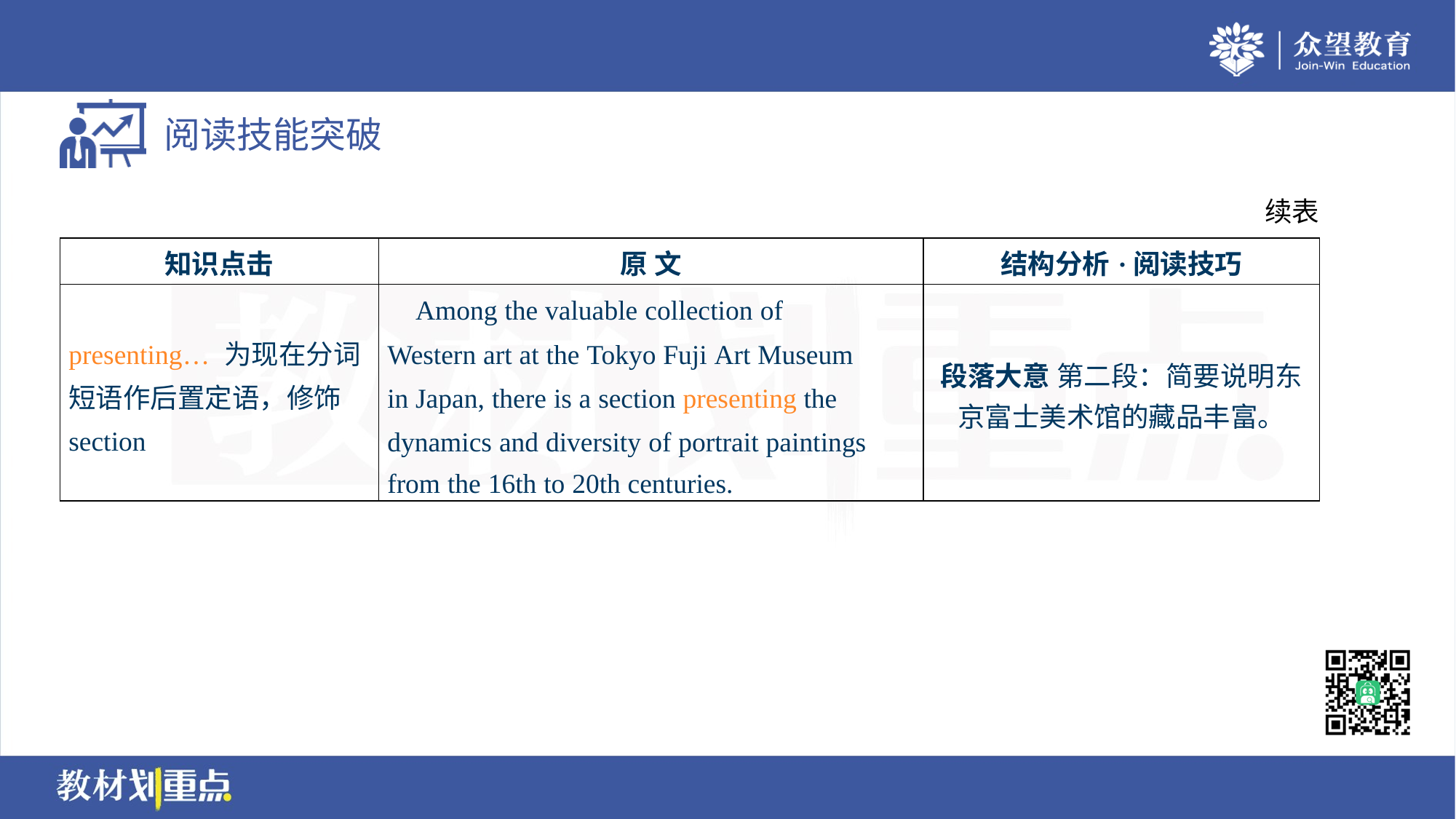

续表
| 知识点击 | 原 文 | 结构分析·阅读技巧 |
| --- | --- | --- |
| presenting… 为现在分词 短语作后置定语，修饰 section | Among the valuable collection of Western art at the Tokyo Fuji Art Museum in Japan, there is a section presenting the dynamics and diversity of portrait paintings from the 16th to 20th centuries. | 段落大意 第二段：简要说明东 京富士美术馆的藏品丰富。 |